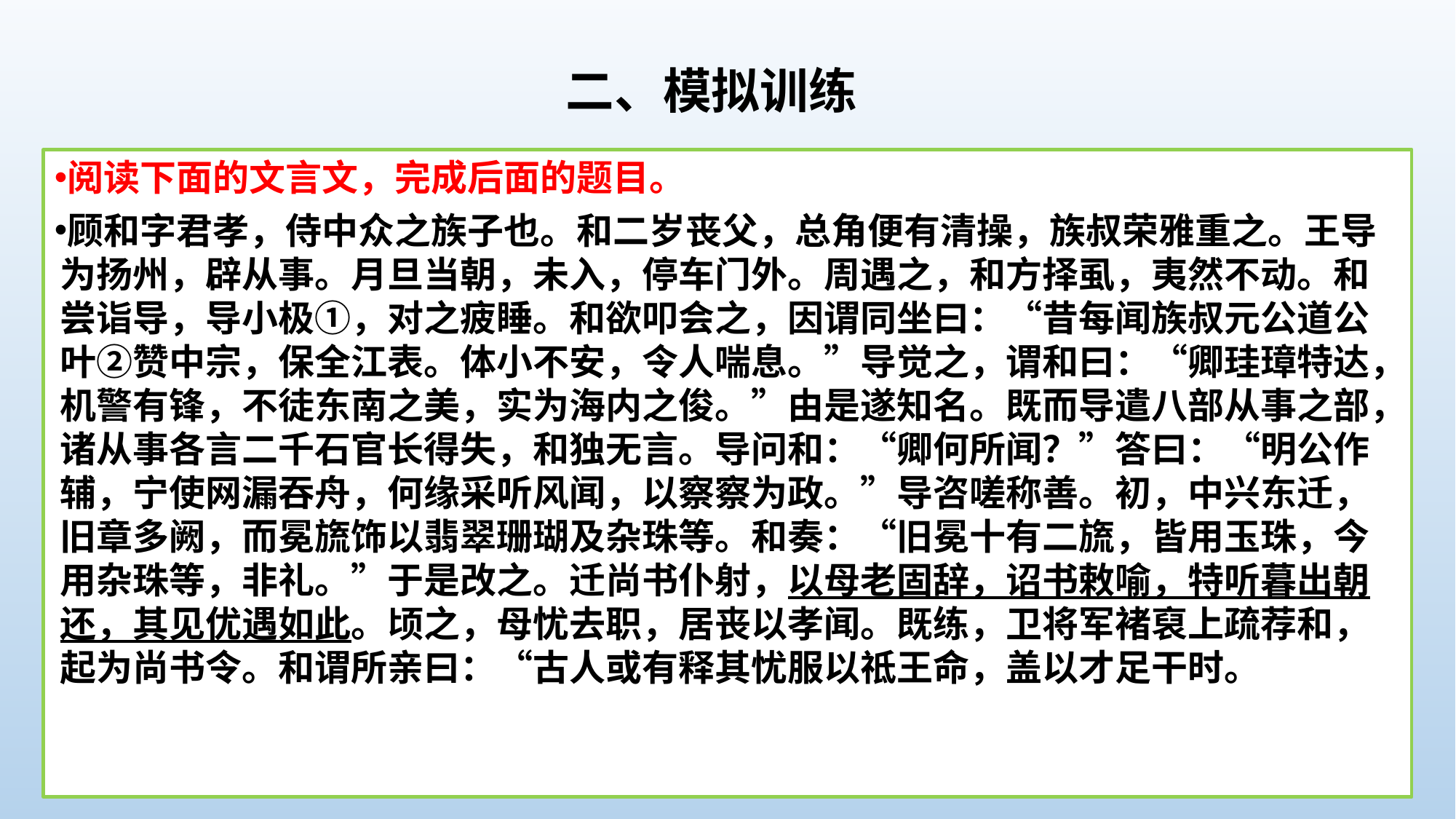

二、模拟训练
阅读下面的文言文，完成后面的题目。
顾和字君孝，侍中众之族子也。和二岁丧父，总角便有清操，族叔荣雅重之。王导为扬州，辟从事。月旦当朝，未入，停车门外。周遇之，和方择虱，夷然不动。和尝诣导，导小极①，对之疲睡。和欲叩会之，因谓同坐曰：“昔每闻族叔元公道公叶②赞中宗，保全江表。体小不安，令人喘息。”导觉之，谓和曰：“卿珪璋特达，机警有锋，不徒东南之美，实为海内之俊。”由是遂知名。既而导遣八部从事之部，诸从事各言二千石官长得失，和独无言。导问和：“卿何所闻？”答曰：“明公作辅，宁使网漏吞舟，何缘采听风闻，以察察为政。”导咨嗟称善。初，中兴东迁，旧章多阙，而冕旒饰以翡翠珊瑚及杂珠等。和奏：“旧冕十有二旒，皆用玉珠，今用杂珠等，非礼。”于是改之。迁尚书仆射，以母老固辞，诏书敕喻，特听暮出朝还，其见优遇如此。顷之，母忧去职，居丧以孝闻。既练，卫将军褚裒上疏荐和，起为尚书令。和谓所亲曰：“古人或有释其忧服以祗王命，盖以才足干时。